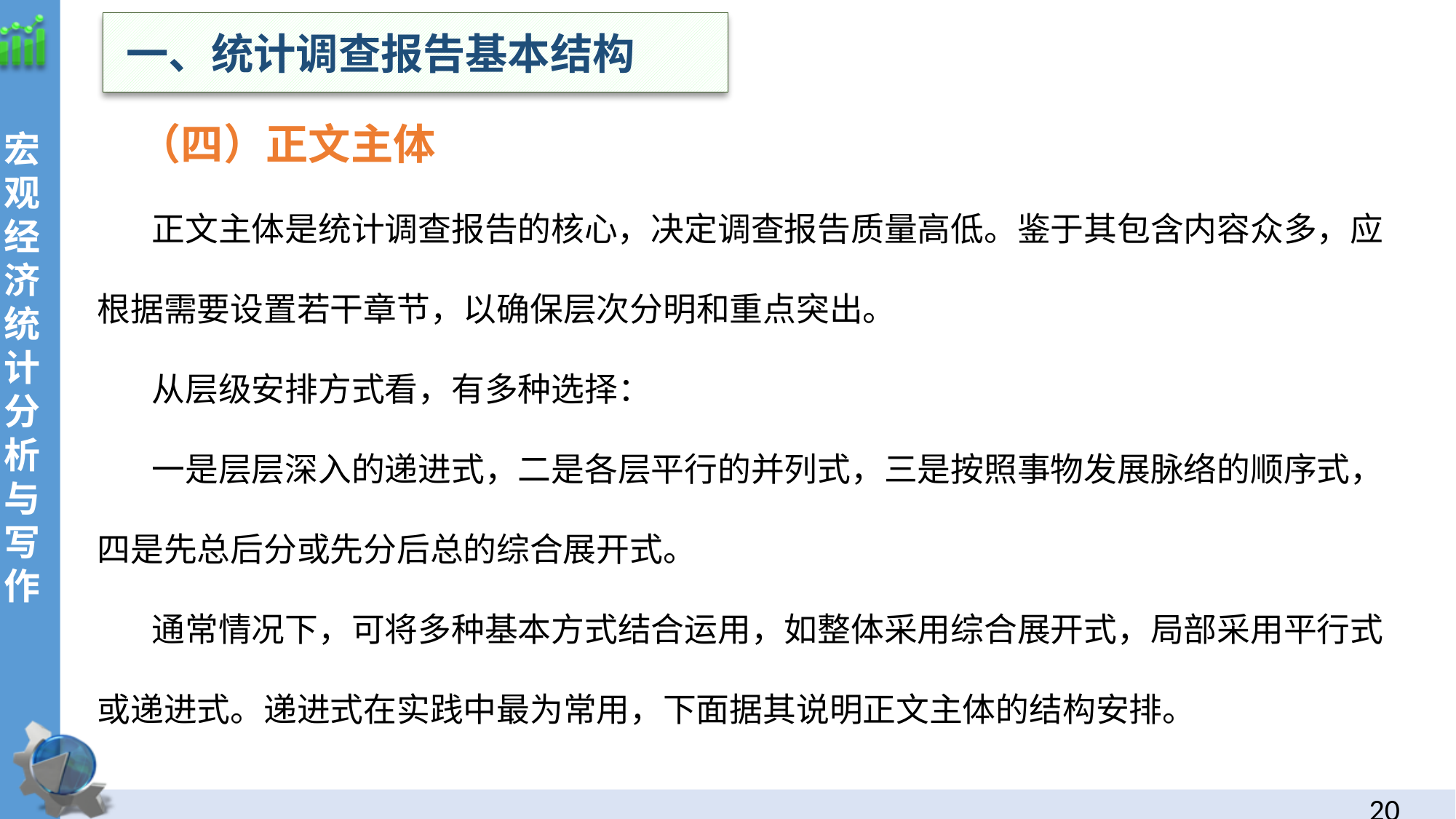

一、统计调查报告基本结构
    （四）正文主体
正文主体是统计调查报告的核心，决定调查报告质量高低。鉴于其包含内容众多，应根据需要设置若干章节，以确保层次分明和重点突出。
从层级安排方式看，有多种选择：
一是层层深入的递进式，二是各层平行的并列式，三是按照事物发展脉络的顺序式，四是先总后分或先分后总的综合展开式。
通常情况下，可将多种基本方式结合运用，如整体采用综合展开式，局部采用平行式或递进式。递进式在实践中最为常用，下面据其说明正文主体的结构安排。
20